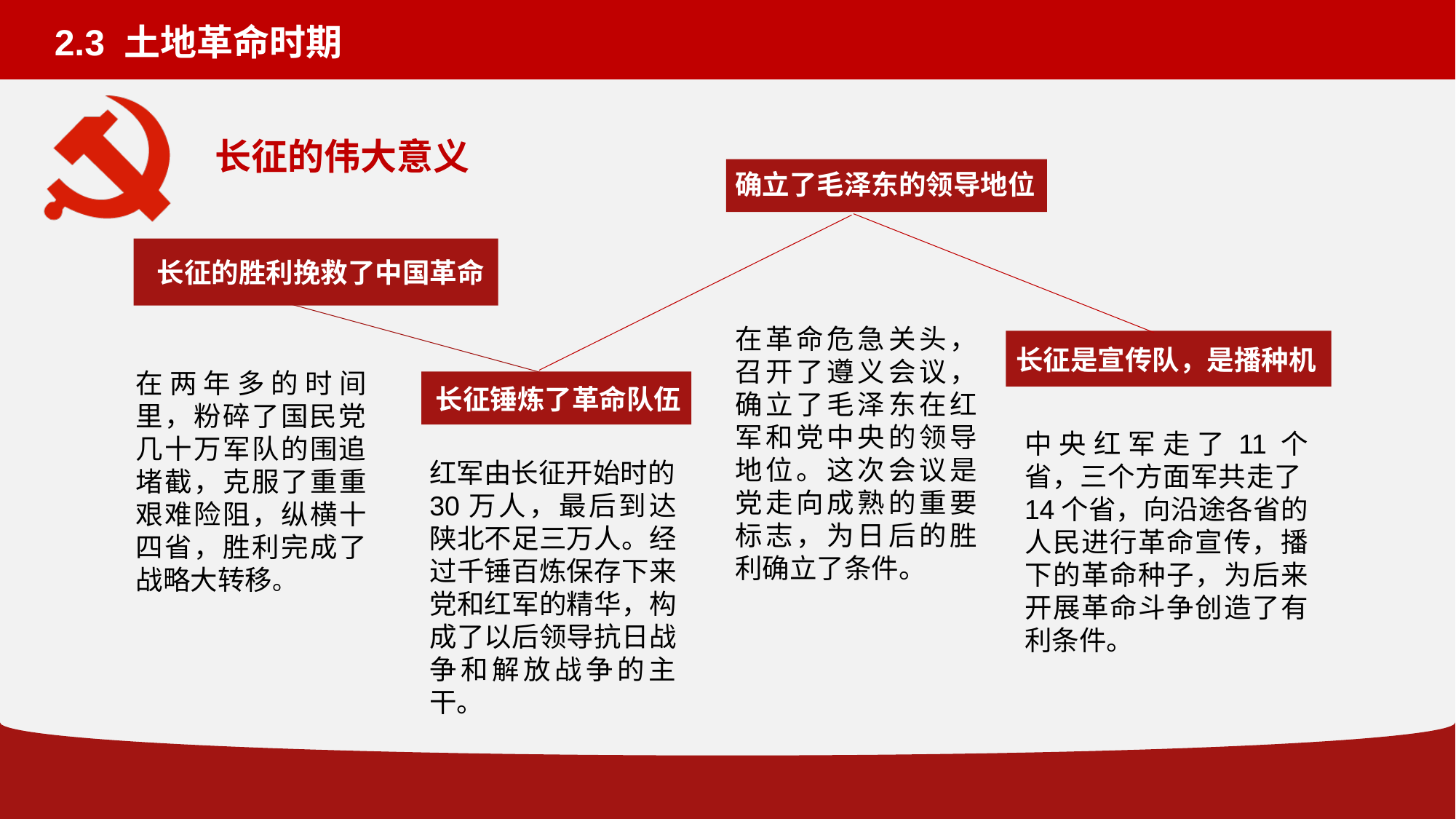

2.3 土地革命时期
长征的伟大意义

确立了毛泽东的领导地位

长征的胜利挽救了中国革命
在革命危急关头，召开了遵义会议，确立了毛泽东在红军和党中央的领导地位。这次会议是党走向成熟的重要标志，为日后的胜利确立了条件。

长征是宣传队，是播种机
在两年多的时间里，粉碎了国民党几十万军队的围追堵截，克服了重重艰难险阻，纵横十四省，胜利完成了战略大转移。

长征锤炼了革命队伍
中央红军走了11个省，三个方面军共走了14个省，向沿途各省的人民进行革命宣传，播下的革命种子，为后来开展革命斗争创造了有利条件。
红军由长征开始时的30万人，最后到达陕北不足三万人。经过千锤百炼保存下来党和红军的精华，构成了以后领导抗日战争和解放战争的主干。